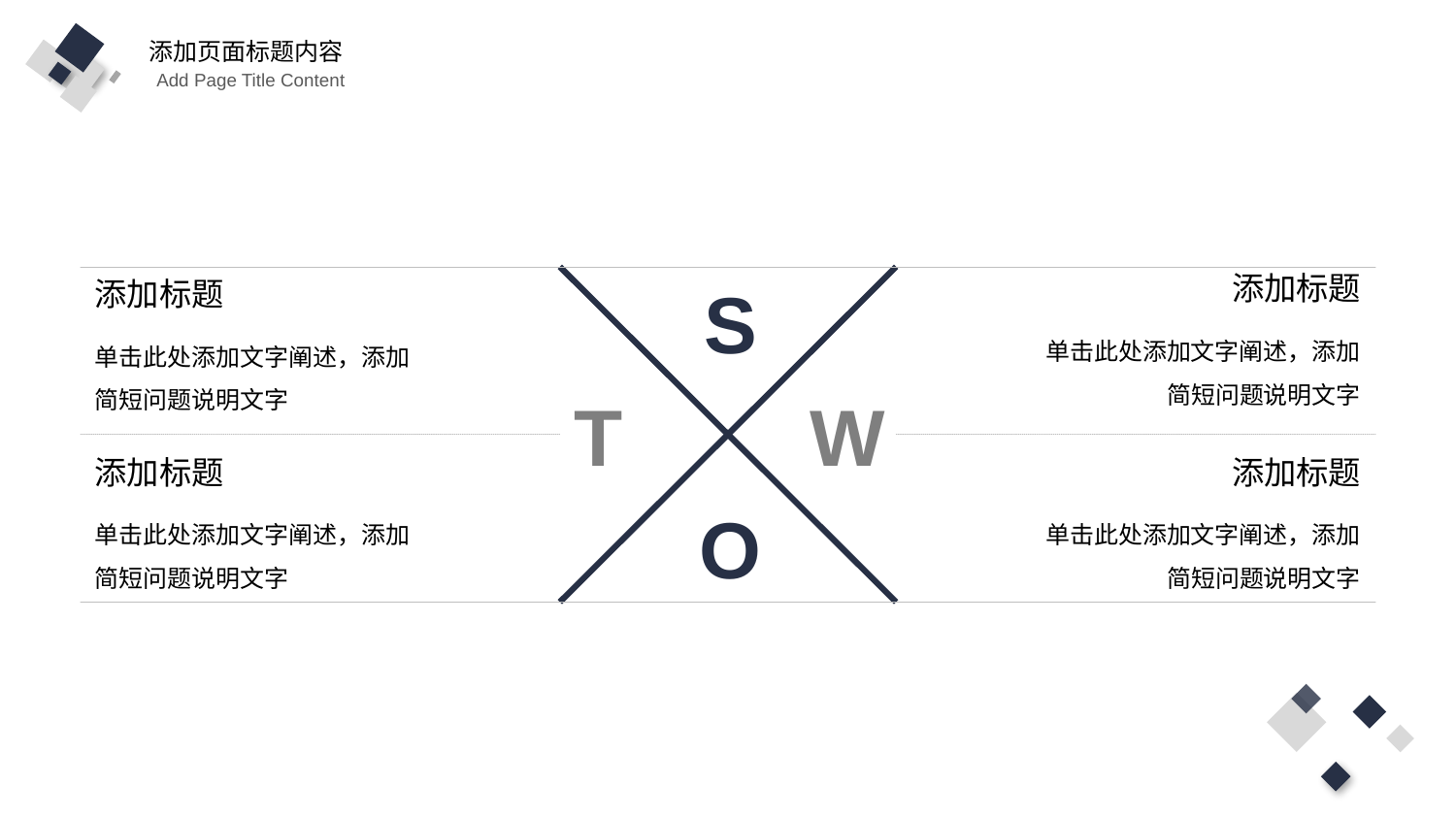

添加页面标题内容

Add Page Title Content
添加标题
单击此处添加文字阐述，添加简短问题说明文字
添加标题
单击此处添加文字阐述，添加简短问题说明文字
S
T
W
添加标题
单击此处添加文字阐述，添加简短问题说明文字
添加标题
单击此处添加文字阐述，添加简短问题说明文字
O